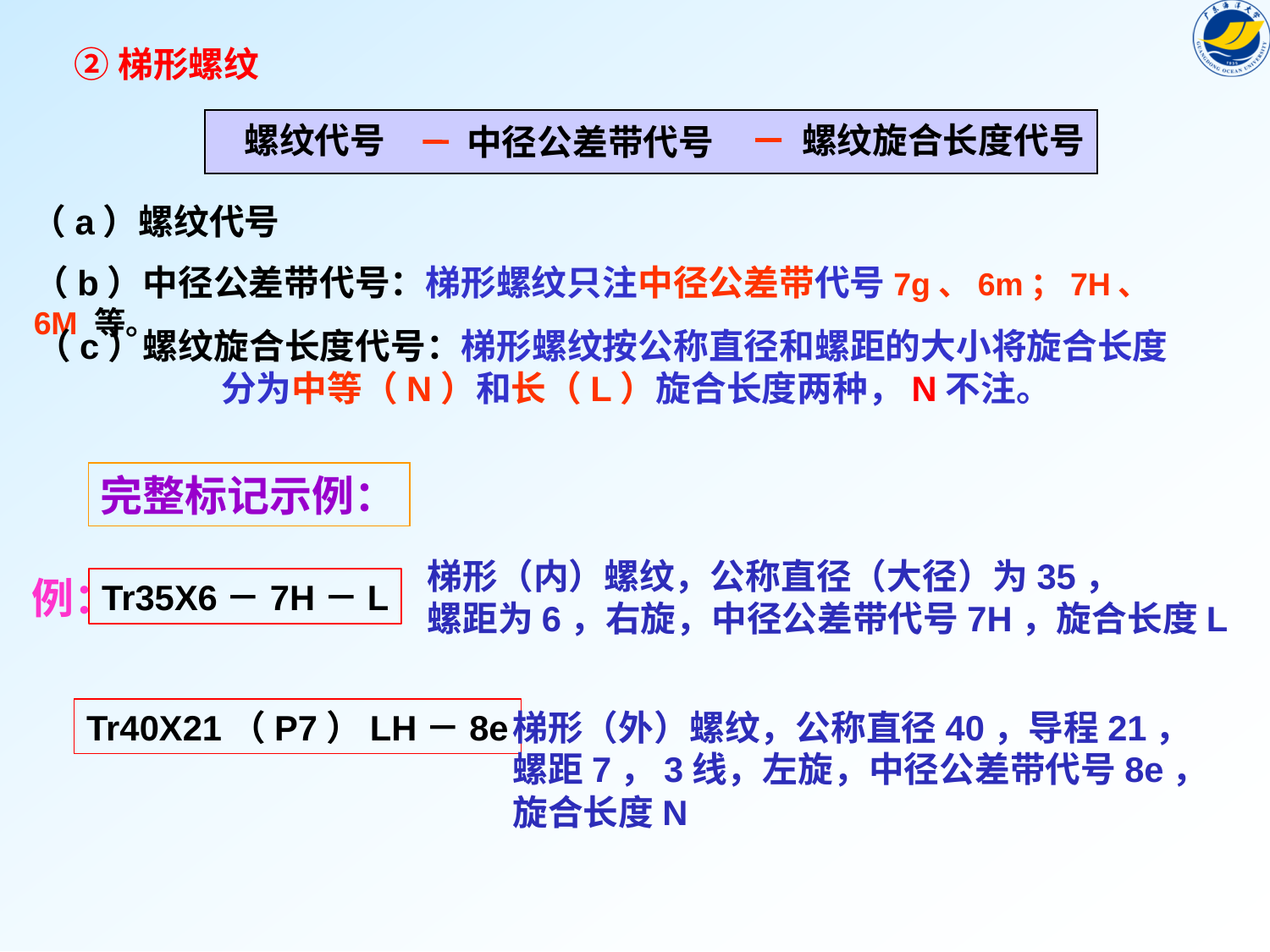

②梯形螺纹

螺纹代号
螺纹旋合长度代号
中径公差带代号

（a）螺纹代号
（b）中径公差带代号：梯形螺纹只注中径公差带代号7g、6m；7H、6M 等。

（c）螺纹旋合长度代号：梯形螺纹按公称直径和螺距的大小将旋合长度
                      分为中等（N）和长（L）旋合长度两种，N不注。
完整标记示例：
梯形（内）螺纹，公称直径（大径）为35，
螺距为6，右旋，中径公差带代号7H，旋合长度L
例：
Tr35X6－7H－L
Tr40X21（P7）LH－8e
梯形（外）螺纹，公称直径40，导程21，
螺距7，3线，左旋，中径公差带代号8e，
旋合长度N